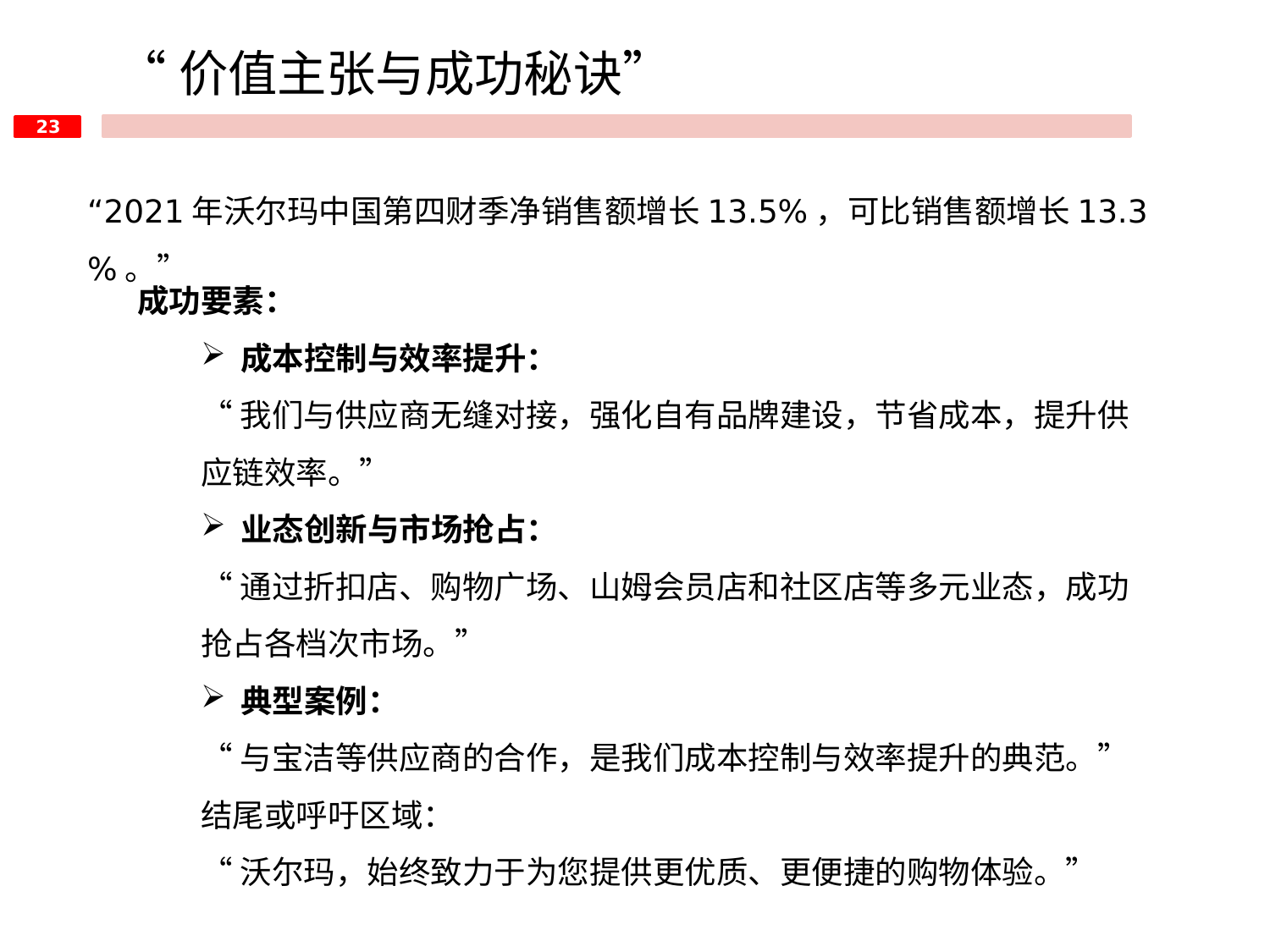

“价值主张与成功秘诀”
23
“2021年沃尔玛中国第四财季净销售额增长13.5%，可比销售额增长13.3%。”
成功要素：
成本控制与效率提升：
“我们与供应商无缝对接，强化自有品牌建设，节省成本，提升供应链效率。”
业态创新与市场抢占：
“通过折扣店、购物广场、山姆会员店和社区店等多元业态，成功抢占各档次市场。”
典型案例：
“与宝洁等供应商的合作，是我们成本控制与效率提升的典范。”
结尾或呼吁区域：
“沃尔玛，始终致力于为您提供更优质、更便捷的购物体验。”